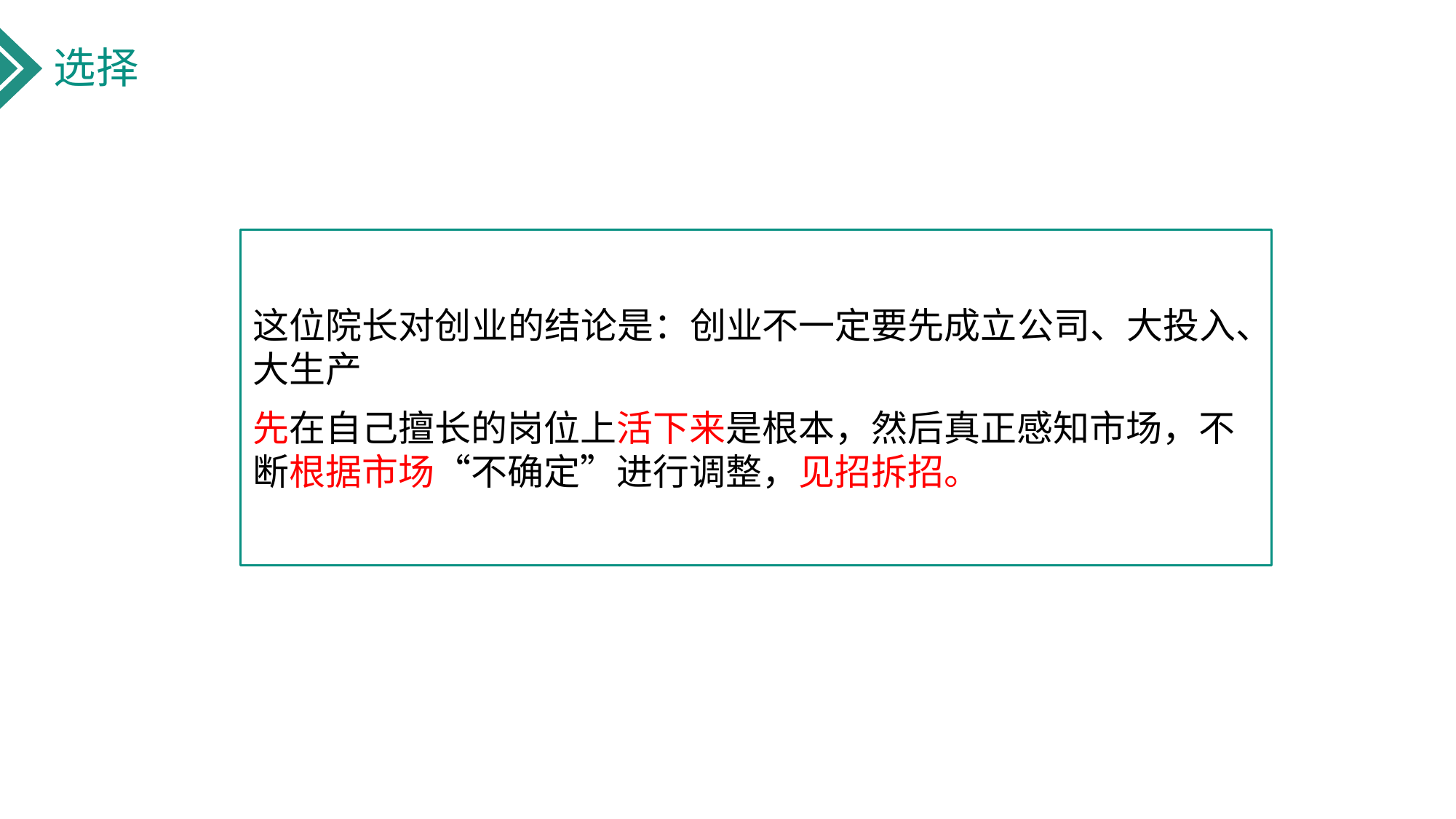

选择
这位院长对创业的结论是：创业不一定要先成立公司、大投入、大生产
先在自己擅长的岗位上活下来是根本，然后真正感知市场，不断根据市场“不确定”进行调整，见招拆招。
43